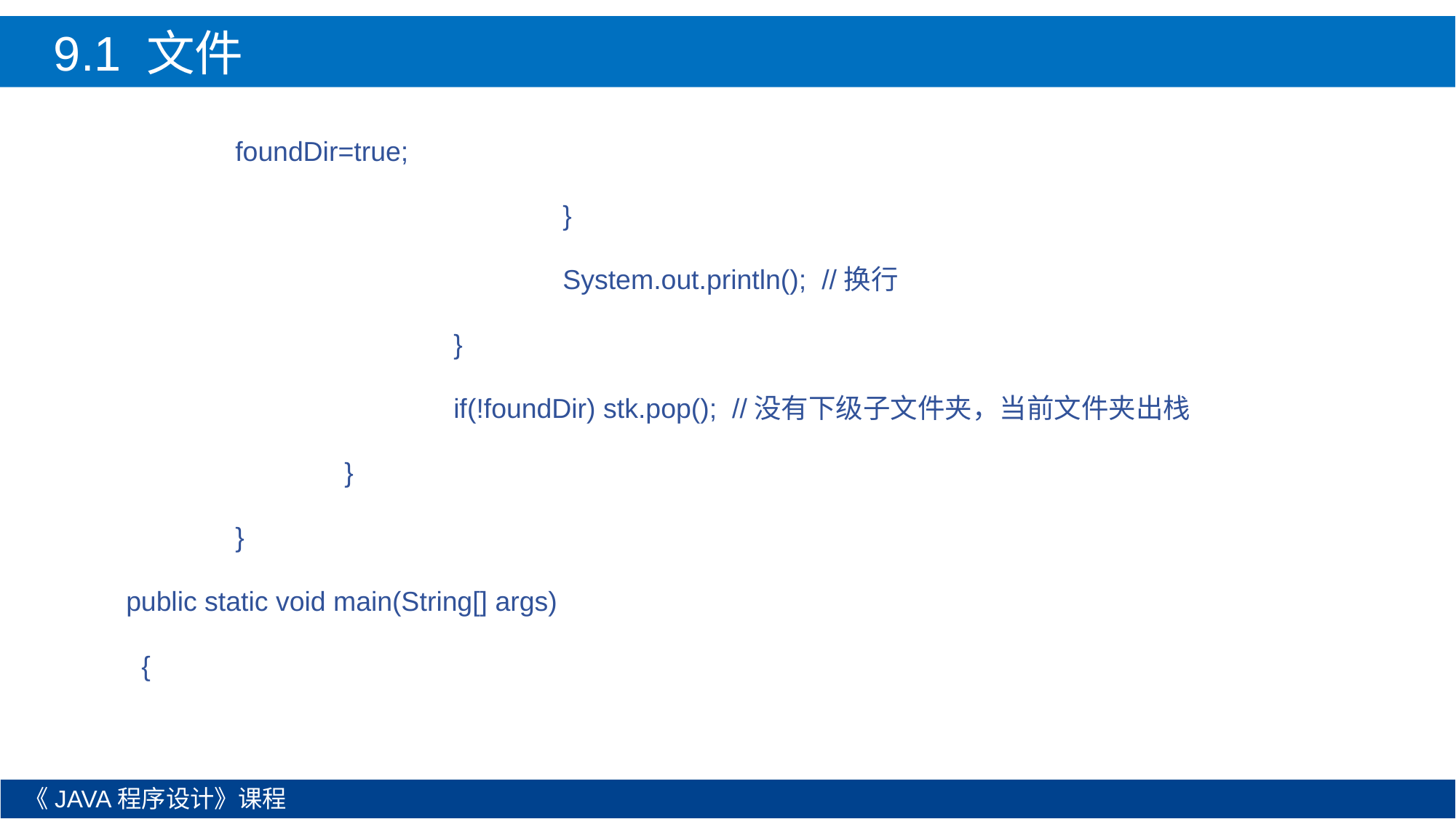

9.1 文件
	foundDir=true;
				}
				System.out.println();  //换行
			}
			if(!foundDir) stk.pop();  //没有下级子文件夹，当前文件夹出栈
		}
	}
public static void main(String[] args)
  {
《JAVA程序设计》课程